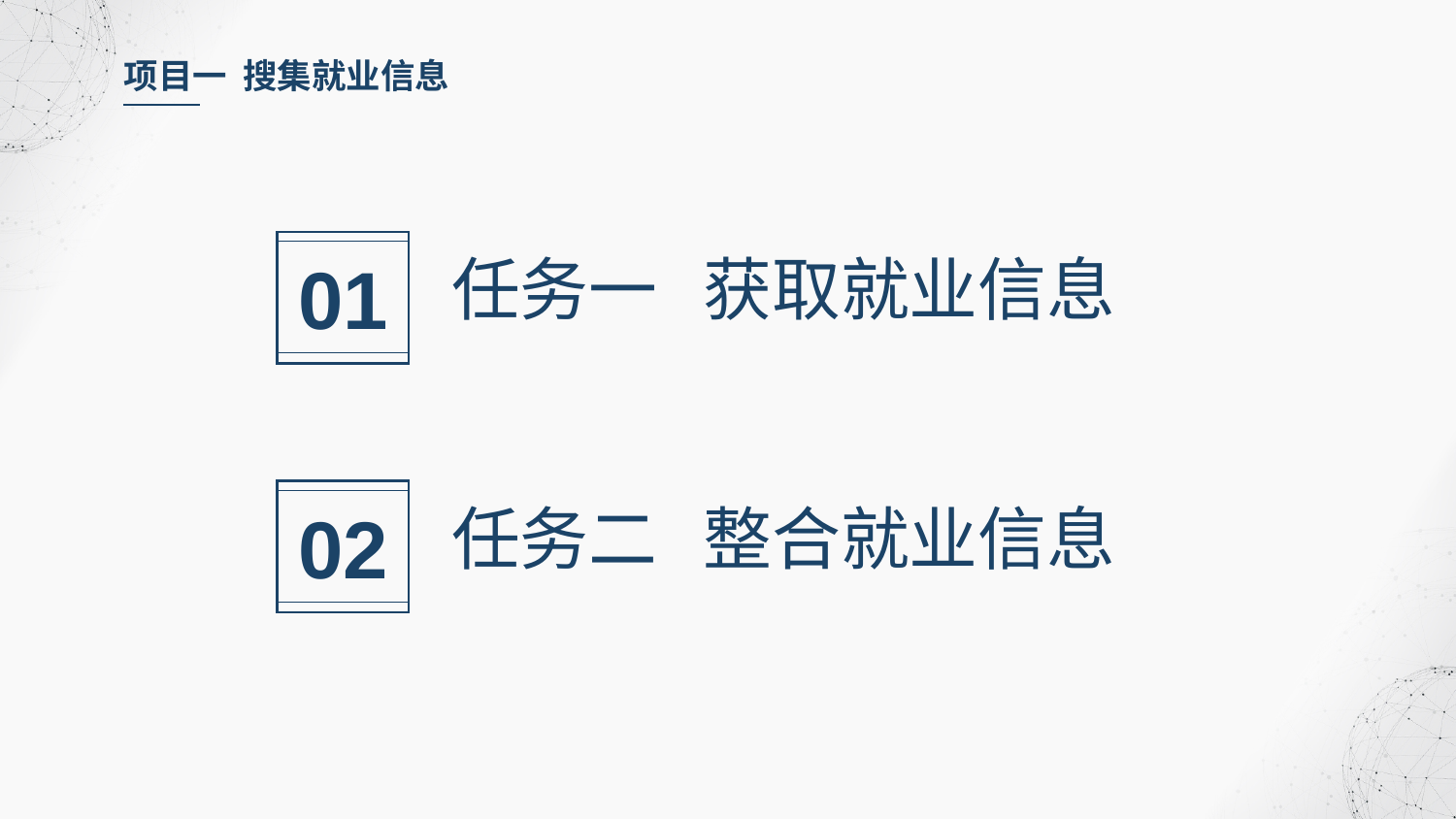

项目一  搜集就业信息

01
任务一   获取就业信息

02
任务二   整合就业信息